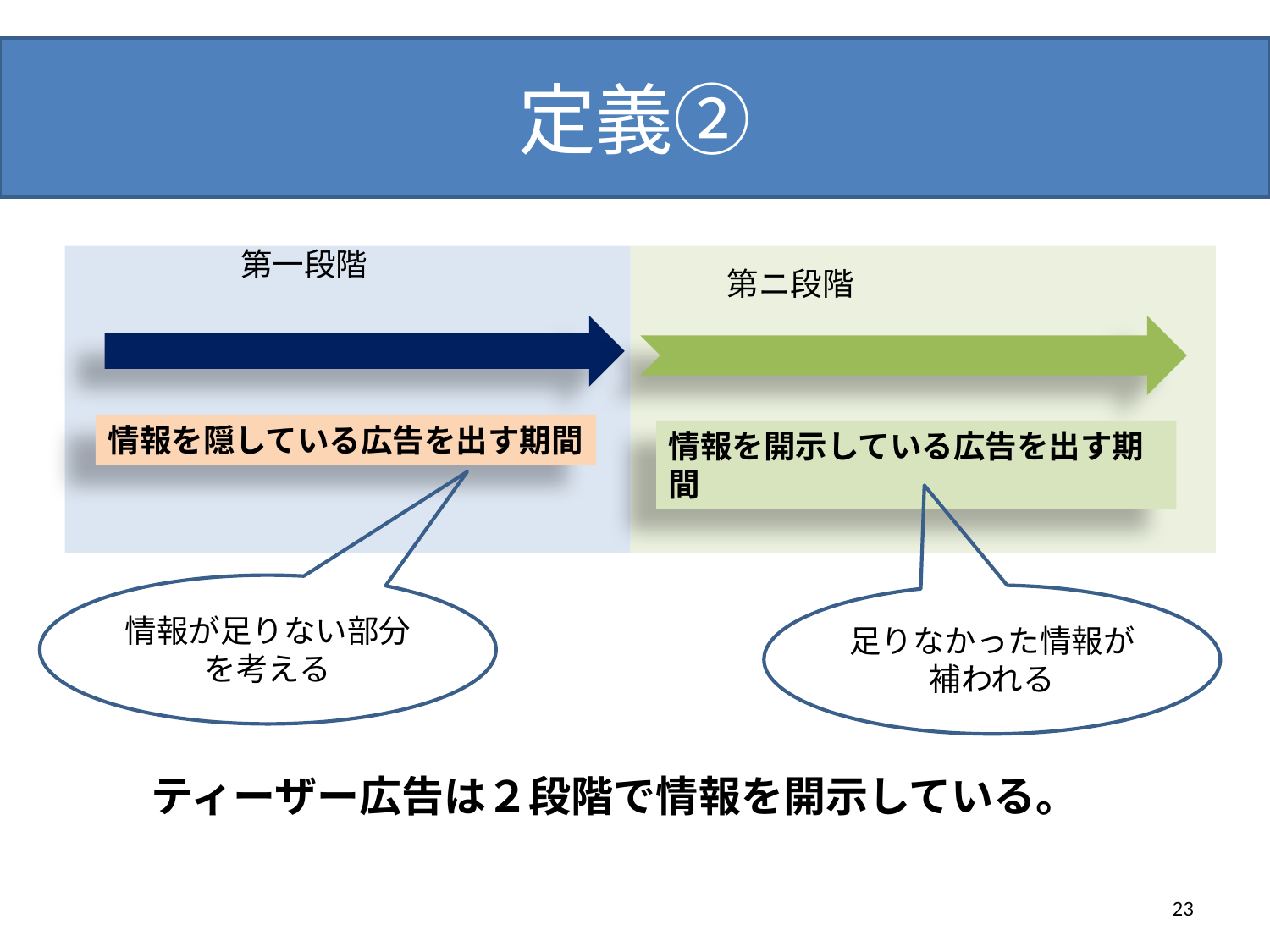

# 定義②
第一段階

情報を隠している広告を出す期間
情報を開示している広告を出す期間
第ニ段階
情報が足りない部分を考える
足りなかった情報が補われる
ティーザー広告は２段階で情報を開示している。
23